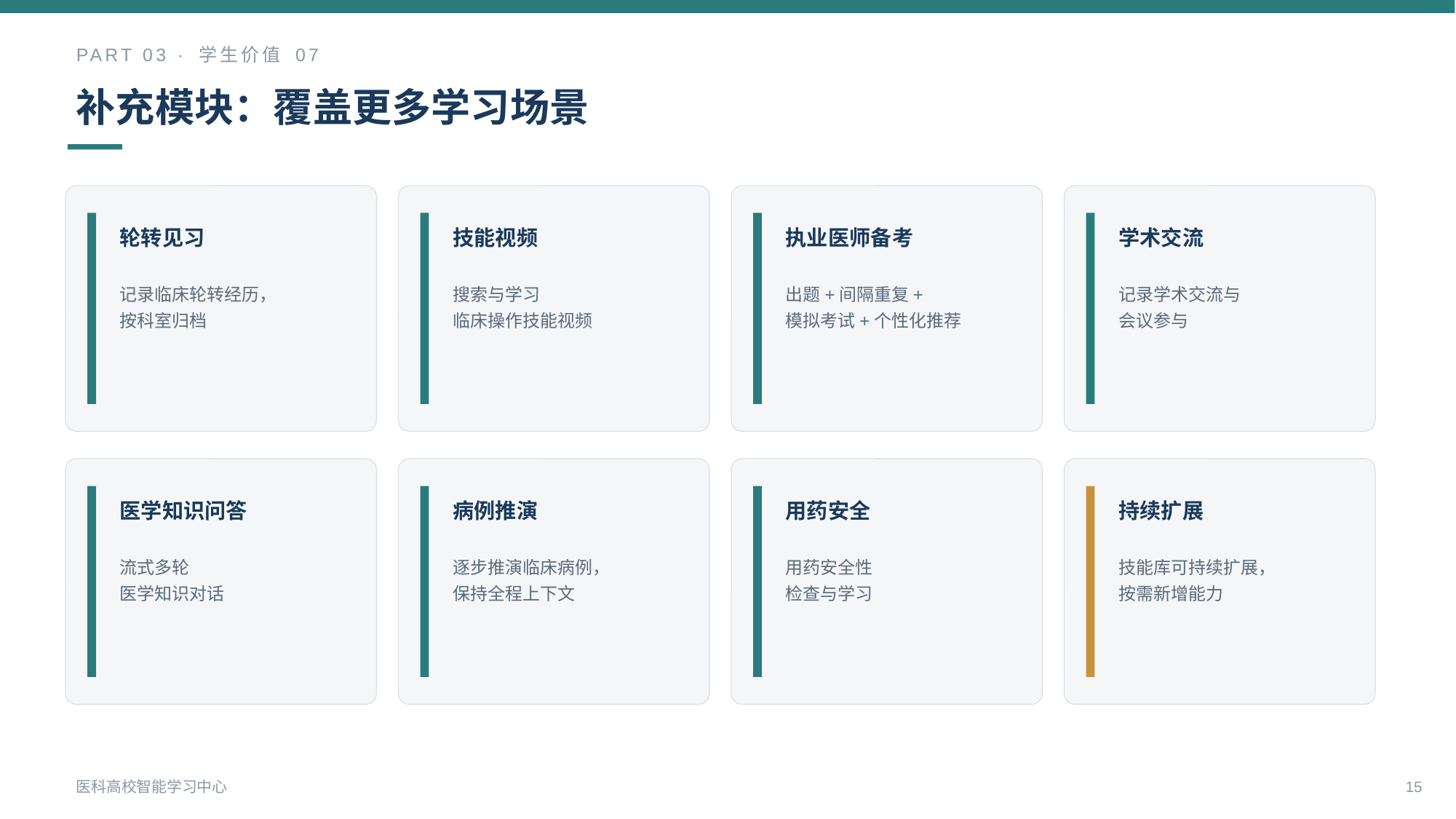

PART 03 · 学生价值 07
补充模块：覆盖更多学习场景

轮转见习

技能视频

执业医师备考

学术交流
记录临床轮转经历，
按科室归档
搜索与学习
临床操作技能视频
出题+间隔重复+
模拟考试+个性化推荐
记录学术交流与
会议参与

医学知识问答

病例推演

用药安全

持续扩展
流式多轮
医学知识对话
逐步推演临床病例，
保持全程上下文
用药安全性
检查与学习
技能库可持续扩展，
按需新增能力
医科高校智能学习中心
15